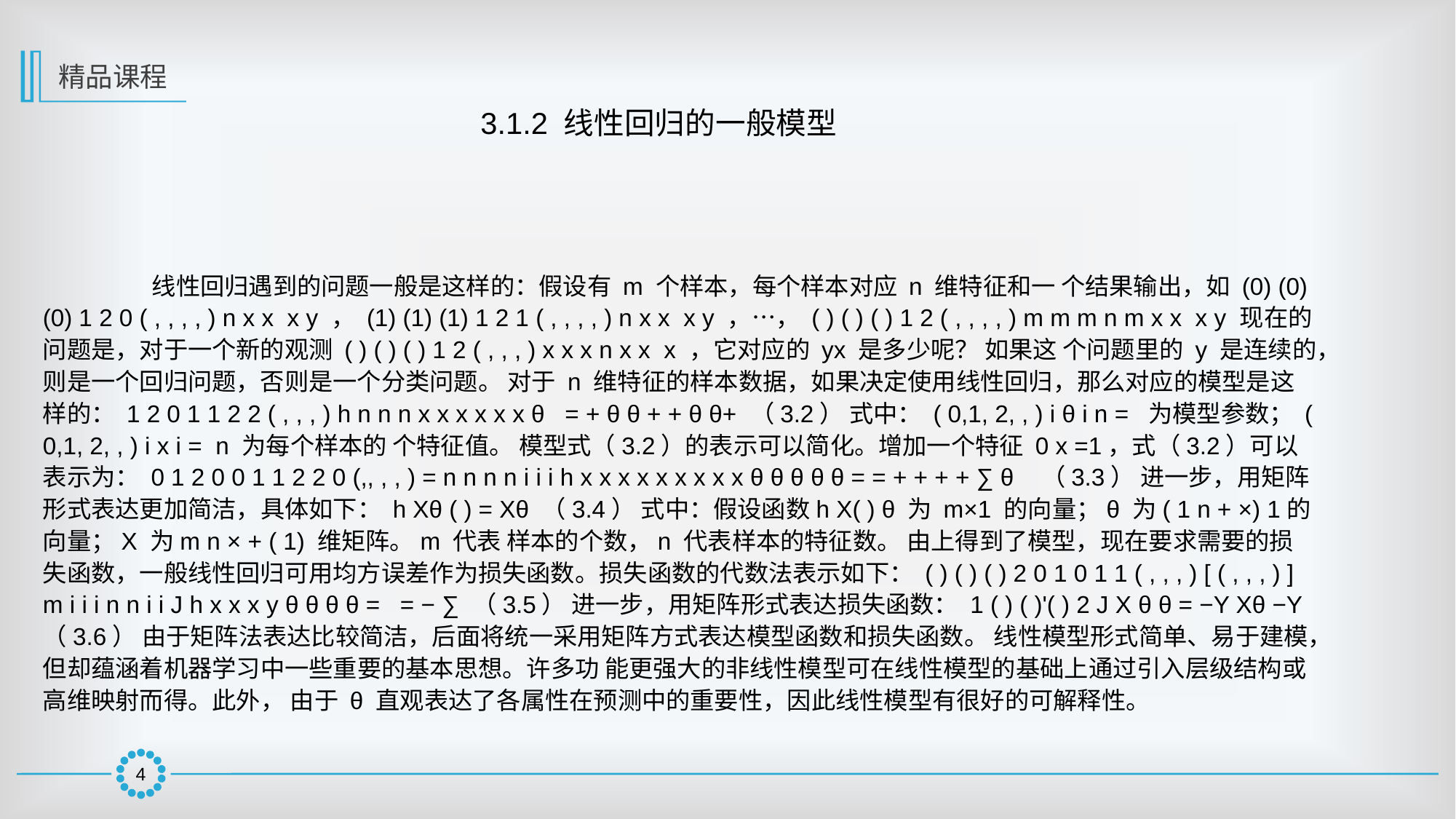

精品课程
3.1.2 线性回归的一般模型
	线性回归遇到的问题一般是这样的：假设有 m 个样本，每个样本对应 n 维特征和一 个结果输出，如 (0) (0) (0) 1 2 0 ( , , , , ) n x x  x y ， (1) (1) (1) 1 2 1 ( , , , , ) n x x  x y ，…， ( ) ( ) ( ) 1 2 ( , , , , ) m m m n m x x  x y 现在的问题是，对于一个新的观测 ( ) ( ) ( ) 1 2 ( , , , ) x x x n x x  x ，它对应的 yx 是多少呢？ 如果这 个问题里的 y 是连续的，则是一个回归问题，否则是一个分类问题。 对于 n 维特征的样本数据，如果决定使用线性回归，那么对应的模型是这样的： 1 2 0 1 1 2 2 ( , , , ) h n n n x x x x x x θ   = + θ θ + + θ θ+ （3.2） 式中： ( 0,1, 2, , ) i θ i n =  为模型参数； ( 0,1, 2, , ) i x i =  n 为每个样本的 个特征值。 模型式（3.2）的表示可以简化。增加一个特征 0 x =1，式（3.2）可以表示为： 0 1 2 0 0 1 1 2 2 0 (,, , , ) = n n n n i i i h x x x x x x x x x θ θ θ θ θ = = + + + + ∑ θ   （3.3） 进一步，用矩阵形式表达更加简洁，具体如下： h Xθ ( ) = Xθ （3.4） 式中：假设函数h X( ) θ 为 m×1 的向量；θ 为( 1 n + ×) 1的向量；X 为m n × + ( 1) 维矩阵。m 代表 样本的个数，n 代表样本的特征数。 由上得到了模型，现在要求需要的损失函数，一般线性回归可用均方误差作为损失函数。损失函数的代数法表示如下： ( ) ( ) ( ) 2 0 1 0 1 1 ( , , , ) [ ( , , , ) ] m i i i n n i i J h x x x y θ θ θ θ =   = − ∑ （3.5） 进一步，用矩阵形式表达损失函数： 1 ( ) ( )'( ) 2 J X θ θ = −Y Xθ −Y （3.6） 由于矩阵法表达比较简洁，后面将统一采用矩阵方式表达模型函数和损失函数。 线性模型形式简单、易于建模，但却蕴涵着机器学习中一些重要的基本思想。许多功 能更强大的非线性模型可在线性模型的基础上通过引入层级结构或高维映射而得。此外， 由于 θ 直观表达了各属性在预测中的重要性，因此线性模型有很好的可解释性。

4